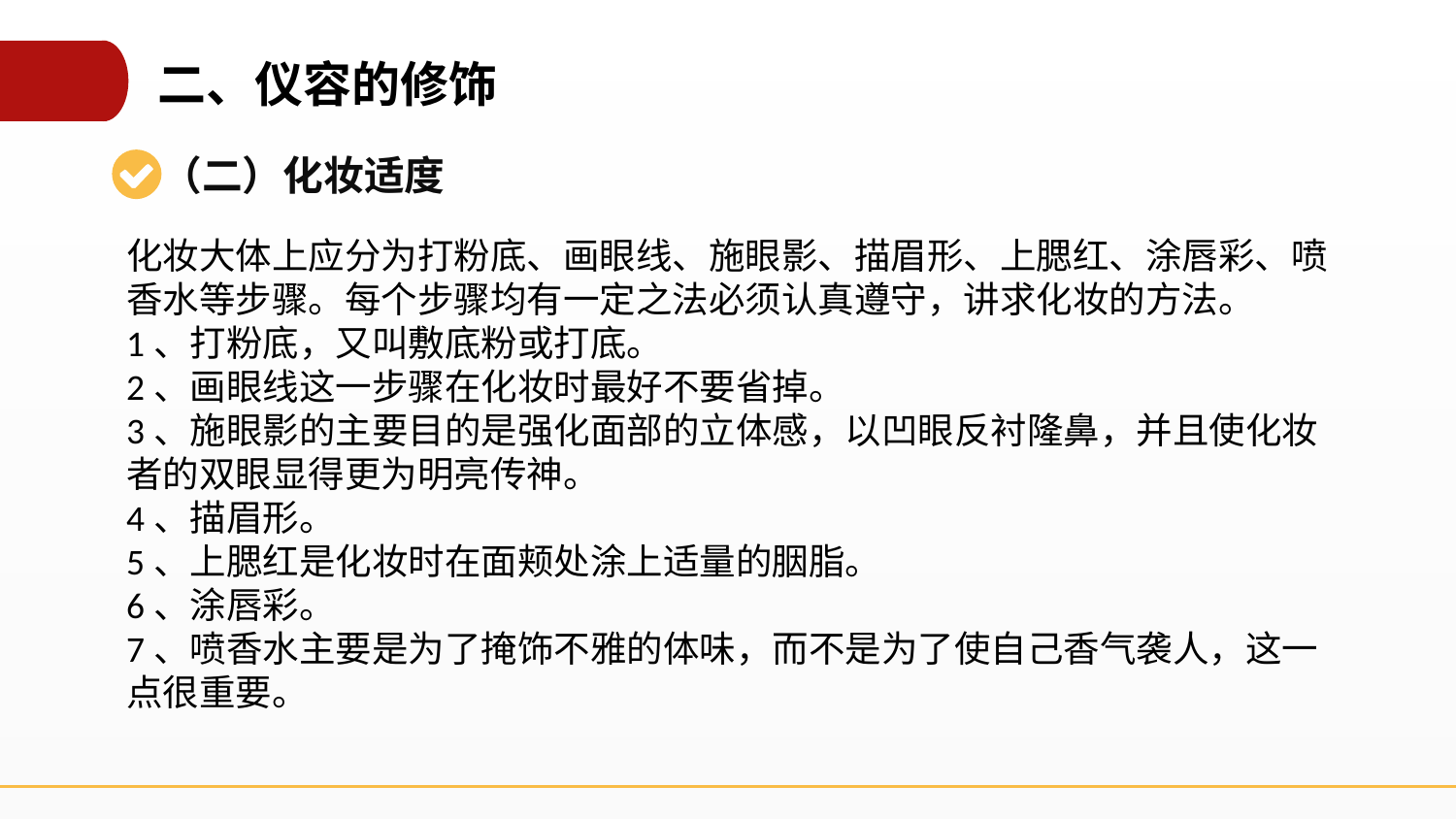

二、仪容的修饰

（二）化妆适度
化妆大体上应分为打粉底、画眼线、施眼影、描眉形、上腮红、涂唇彩、喷香水等步骤。每个步骤均有一定之法必须认真遵守，讲求化妆的方法。
1、打粉底，又叫敷底粉或打底。
2、画眼线这一步骤在化妆时最好不要省掉。
3、施眼影的主要目的是强化面部的立体感，以凹眼反衬隆鼻，并且使化妆者的双眼显得更为明亮传神。
4、描眉形。
5、上腮红是化妆时在面颊处涂上适量的胭脂。
6、涂唇彩。
7、喷香水主要是为了掩饰不雅的体味，而不是为了使自己香气袭人，这一点很重要。